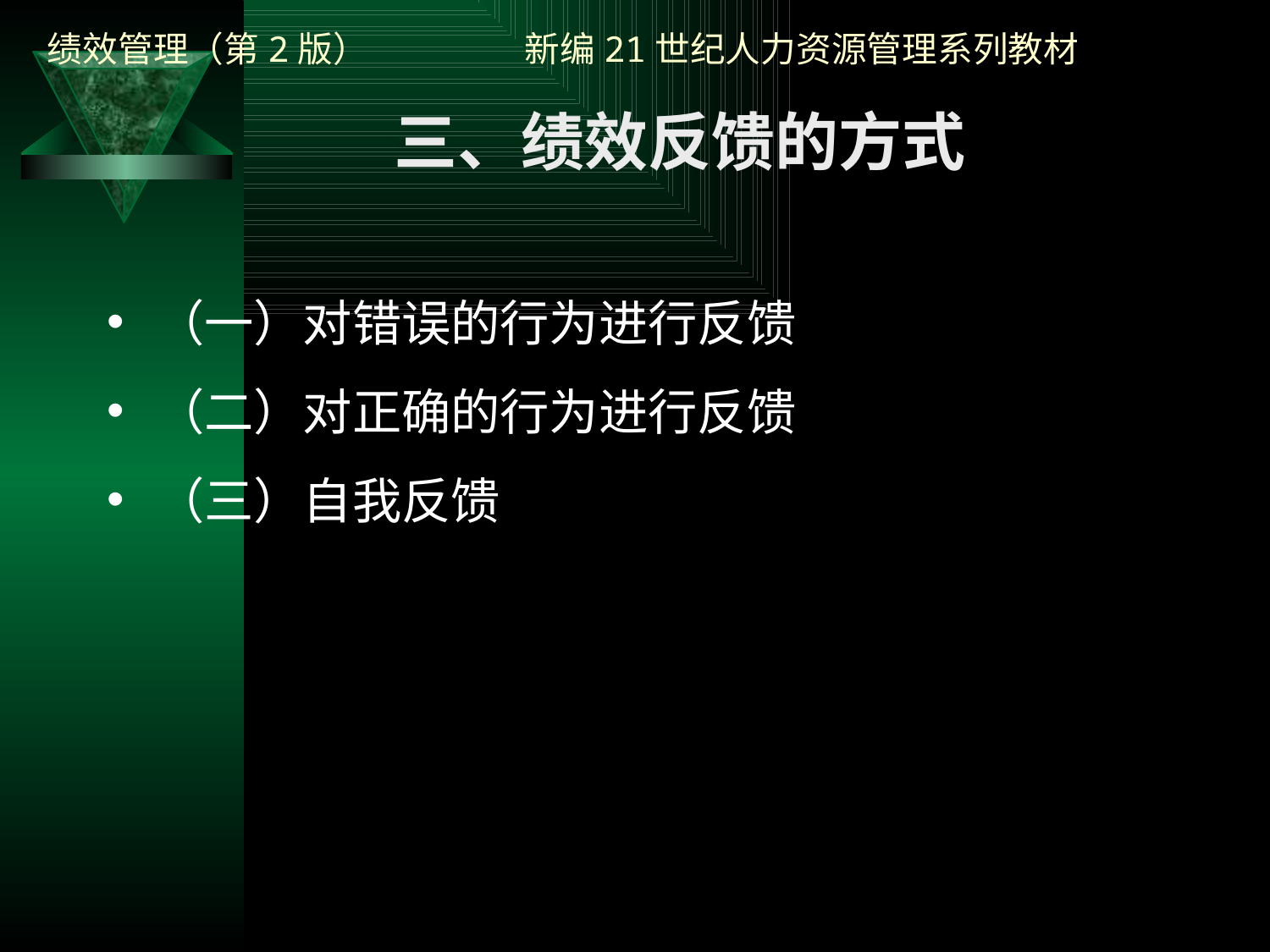

三、绩效反馈的方式
（一）对错误的行为进行反馈
（二）对正确的行为进行反馈
（三）自我反馈